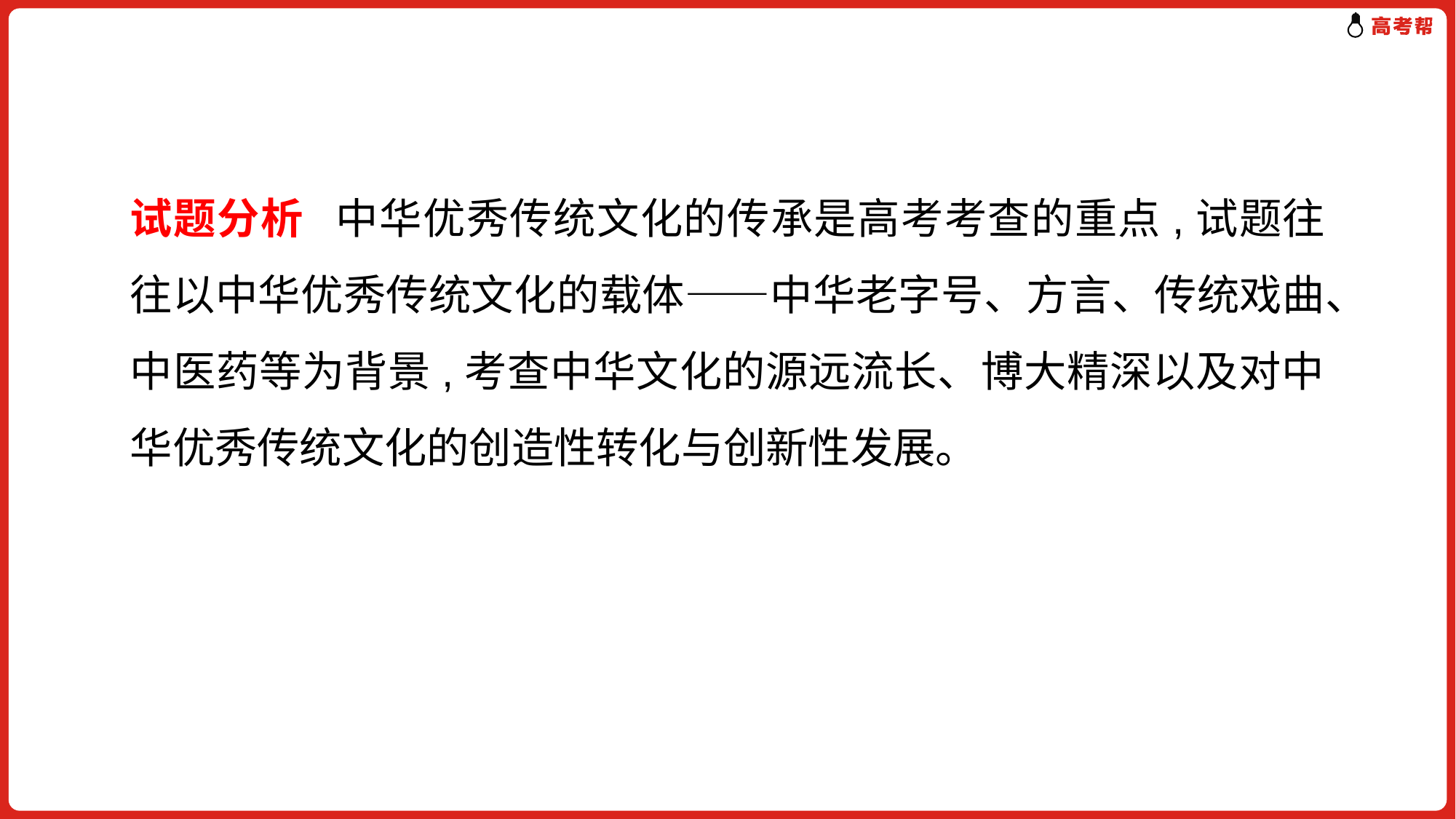

试题分析   中华优秀传统文化的传承是高考考查的重点,试题往往以中华优秀传统文化的载体——中华老字号、方言、传统戏曲、中医药等为背景,考查中华文化的源远流长、博大精深以及对中华优秀传统文化的创造性转化与创新性发展。